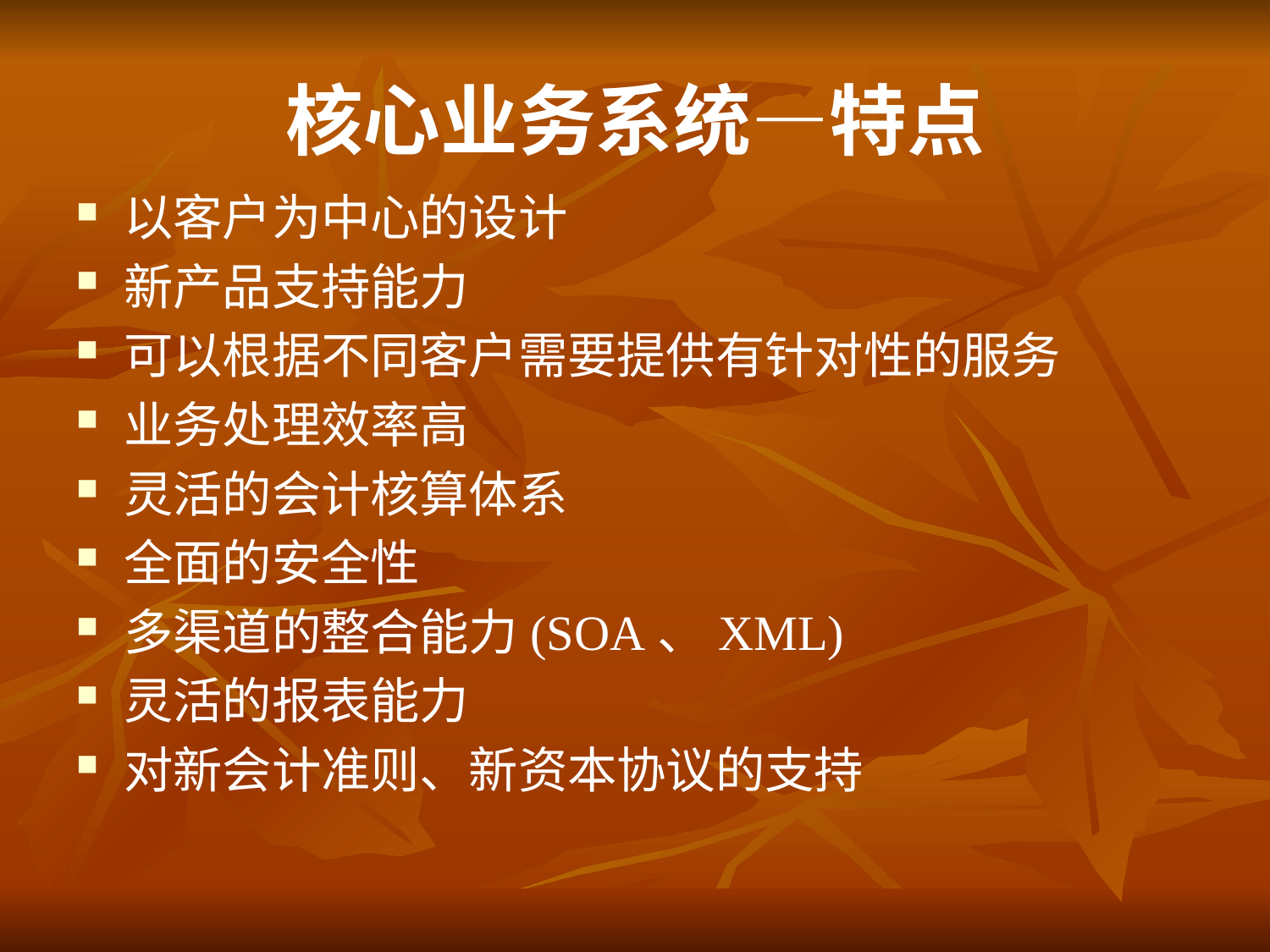

# 核心业务系统—特点
以客户为中心的设计
新产品支持能力
可以根据不同客户需要提供有针对性的服务
业务处理效率高
灵活的会计核算体系
全面的安全性
多渠道的整合能力(SOA、XML)
灵活的报表能力
对新会计准则、新资本协议的支持